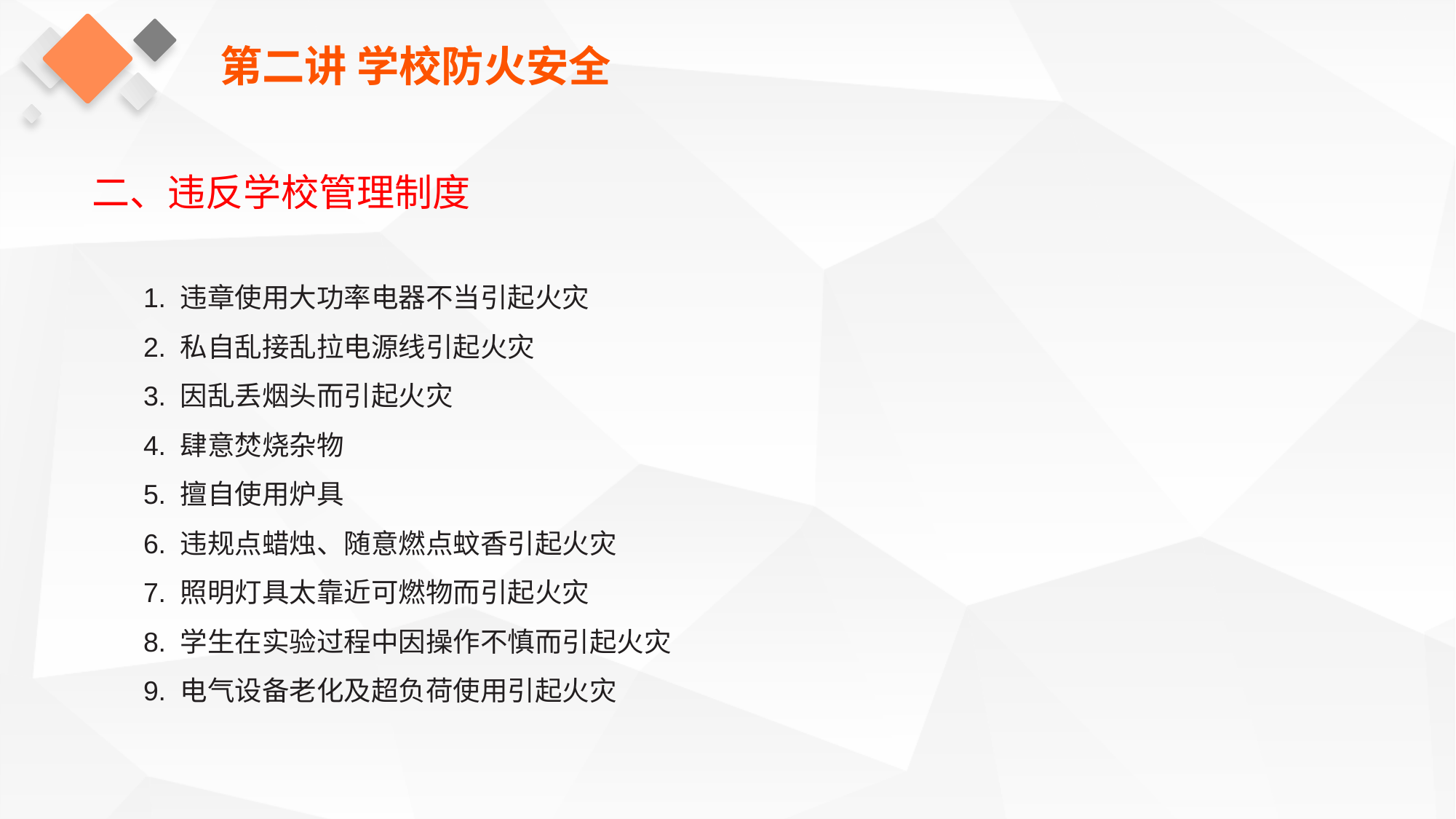

第二讲 学校防火安全
二、违反学校管理制度
1. 违章使用大功率电器不当引起火灾
2. 私自乱接乱拉电源线引起火灾
3. 因乱丢烟头而引起火灾
4. 肆意焚烧杂物
5. 擅自使用炉具
6. 违规点蜡烛、随意燃点蚊香引起火灾
7. 照明灯具太靠近可燃物而引起火灾
8. 学生在实验过程中因操作不慎而引起火灾
9. 电气设备老化及超负荷使用引起火灾